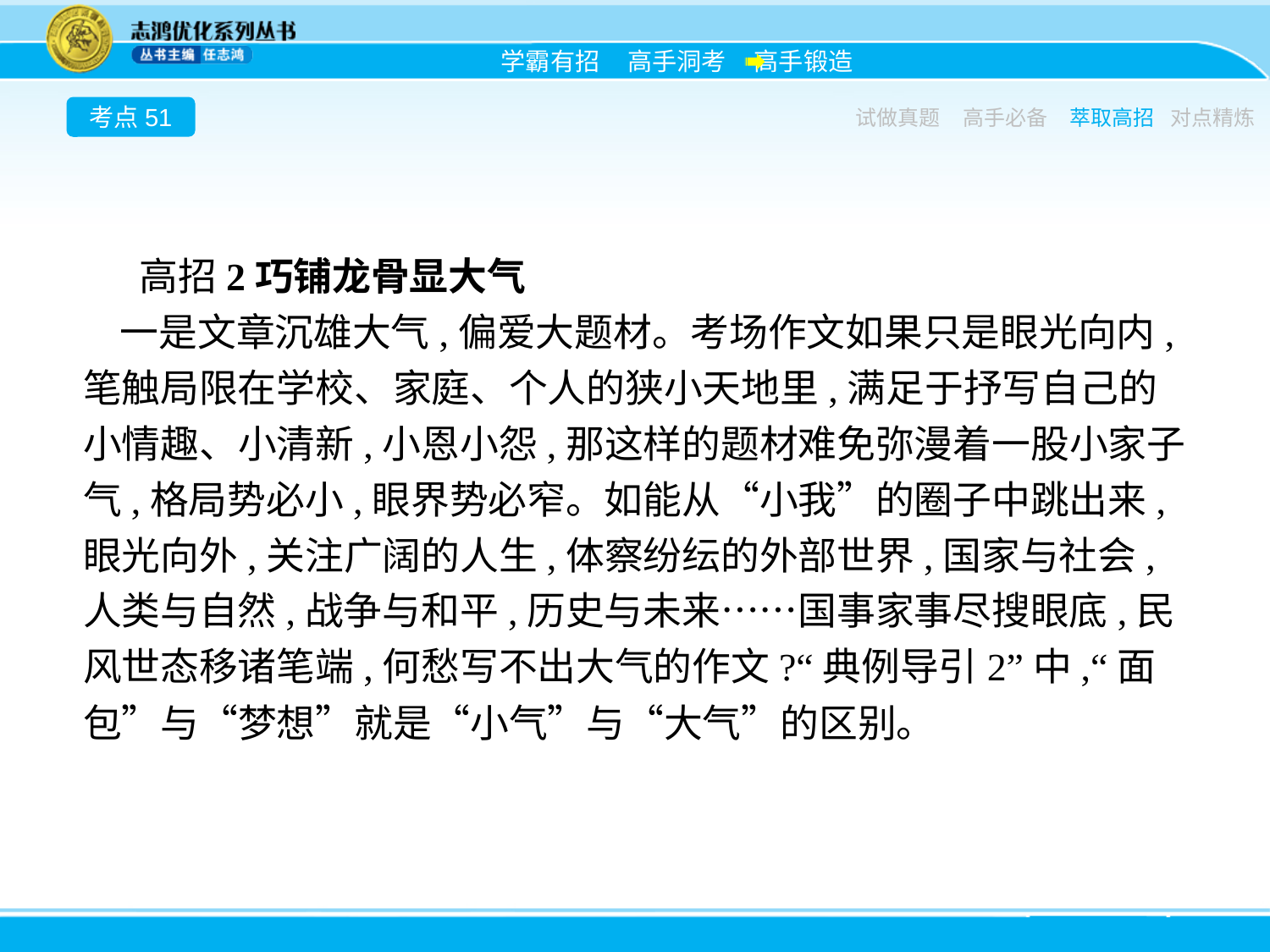

考点51
试做真题
高手必备
萃取高招
对点精炼
高招2巧铺龙骨显大气
一是文章沉雄大气,偏爱大题材。考场作文如果只是眼光向内,笔触局限在学校、家庭、个人的狭小天地里,满足于抒写自己的小情趣、小清新,小恩小怨,那这样的题材难免弥漫着一股小家子气,格局势必小,眼界势必窄。如能从“小我”的圈子中跳出来,眼光向外,关注广阔的人生,体察纷纭的外部世界,国家与社会,人类与自然,战争与和平,历史与未来……国事家事尽搜眼底,民风世态移诸笔端,何愁写不出大气的作文?“典例导引2”中,“面包”与“梦想”就是“小气”与“大气”的区别。